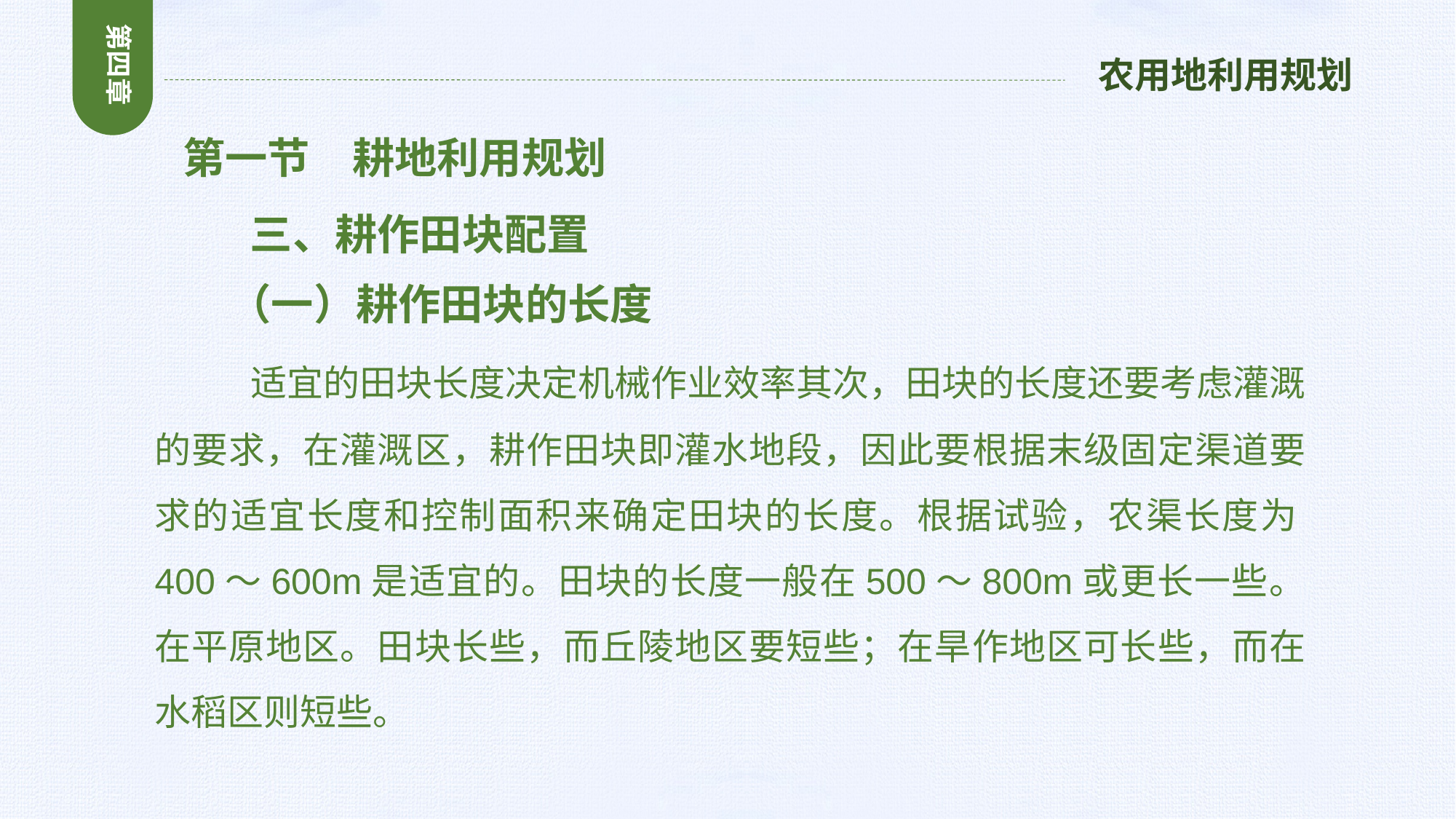

第四章
农用地利用规划

 第一节　耕地利用规划
        三、耕作田块配置
        （一）耕作田块的长度
         适宜的田块长度决定机械作业效率其次，田块的长度还要考虑灌溉的要求，在灌溉区，耕作田块即灌水地段，因此要根据末级固定渠道要求的适宜长度和控制面积来确定田块的长度。根据试验，农渠长度为400～600m是适宜的。田块的长度一般在500～800m或更长一些。在平原地区。田块长些，而丘陵地区要短些；在旱作地区可长些，而在水稻区则短些。